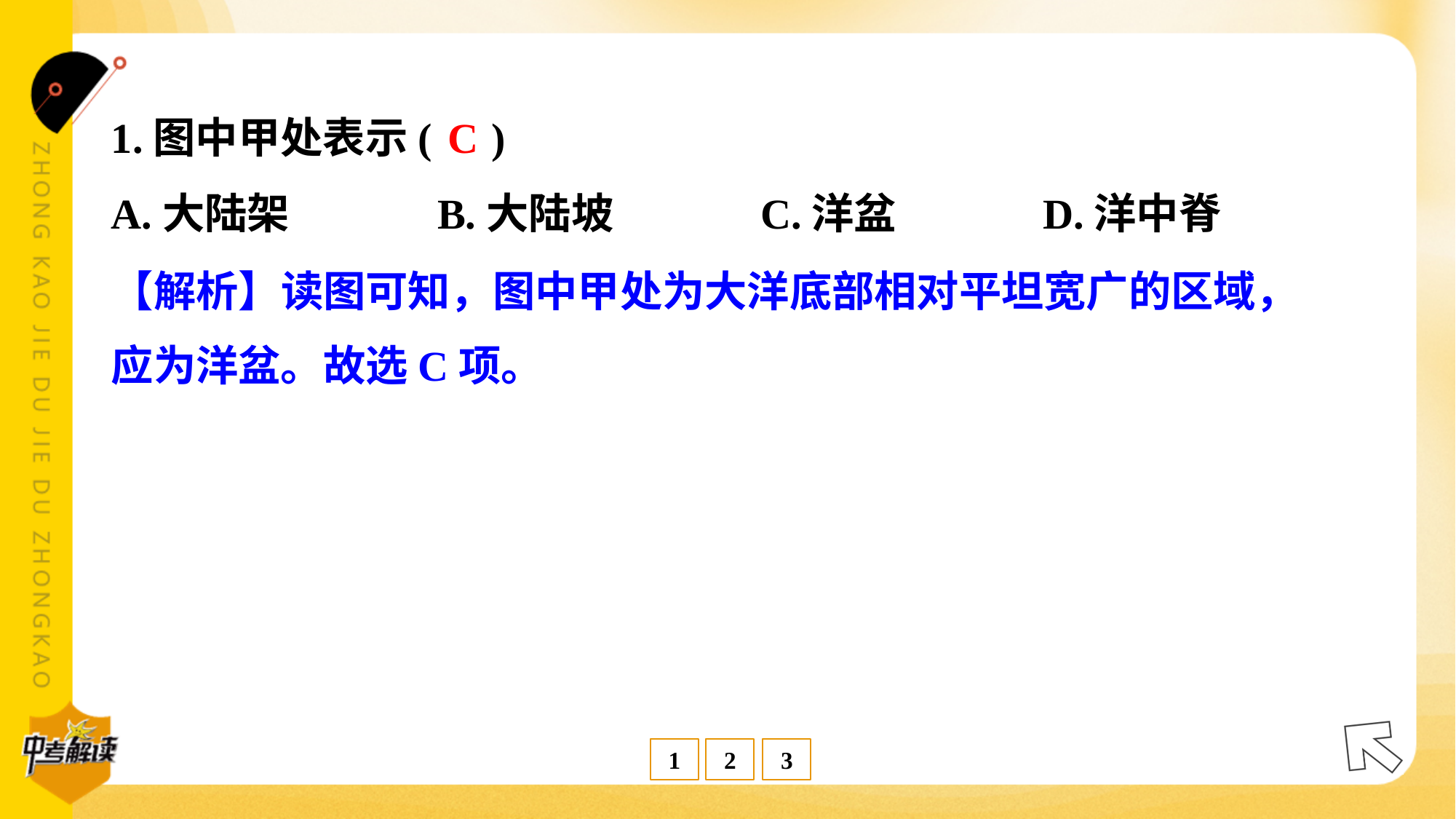

C
1.图中甲处表示(     )
A.大陆架	B.大陆坡	C.洋盆	D.洋中脊
【解析】读图可知，图中甲处为大洋底部相对平坦宽广的区域，
应为洋盆。故选C项。